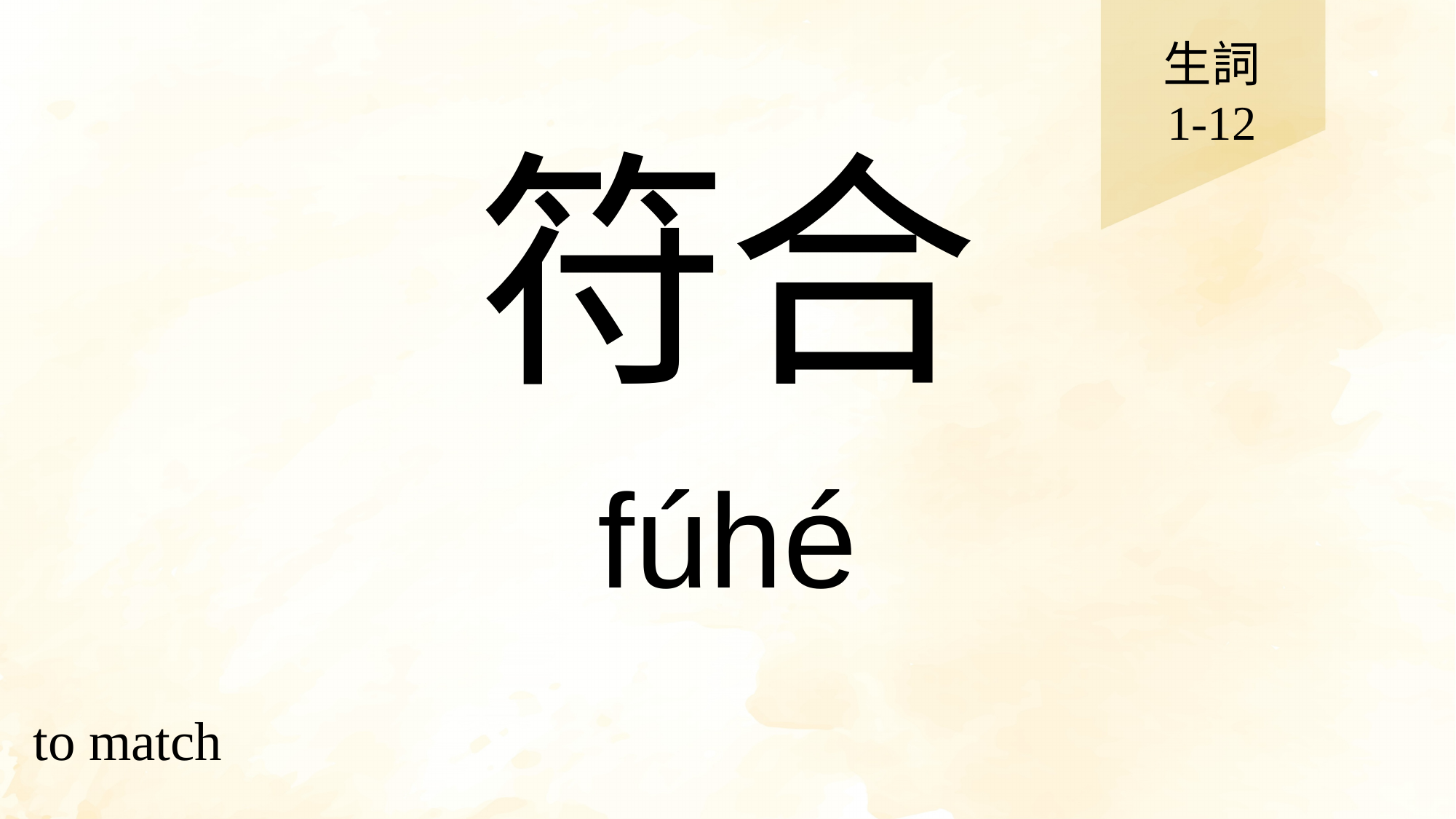

生詞
1-12
# 符合
fúhé
to match